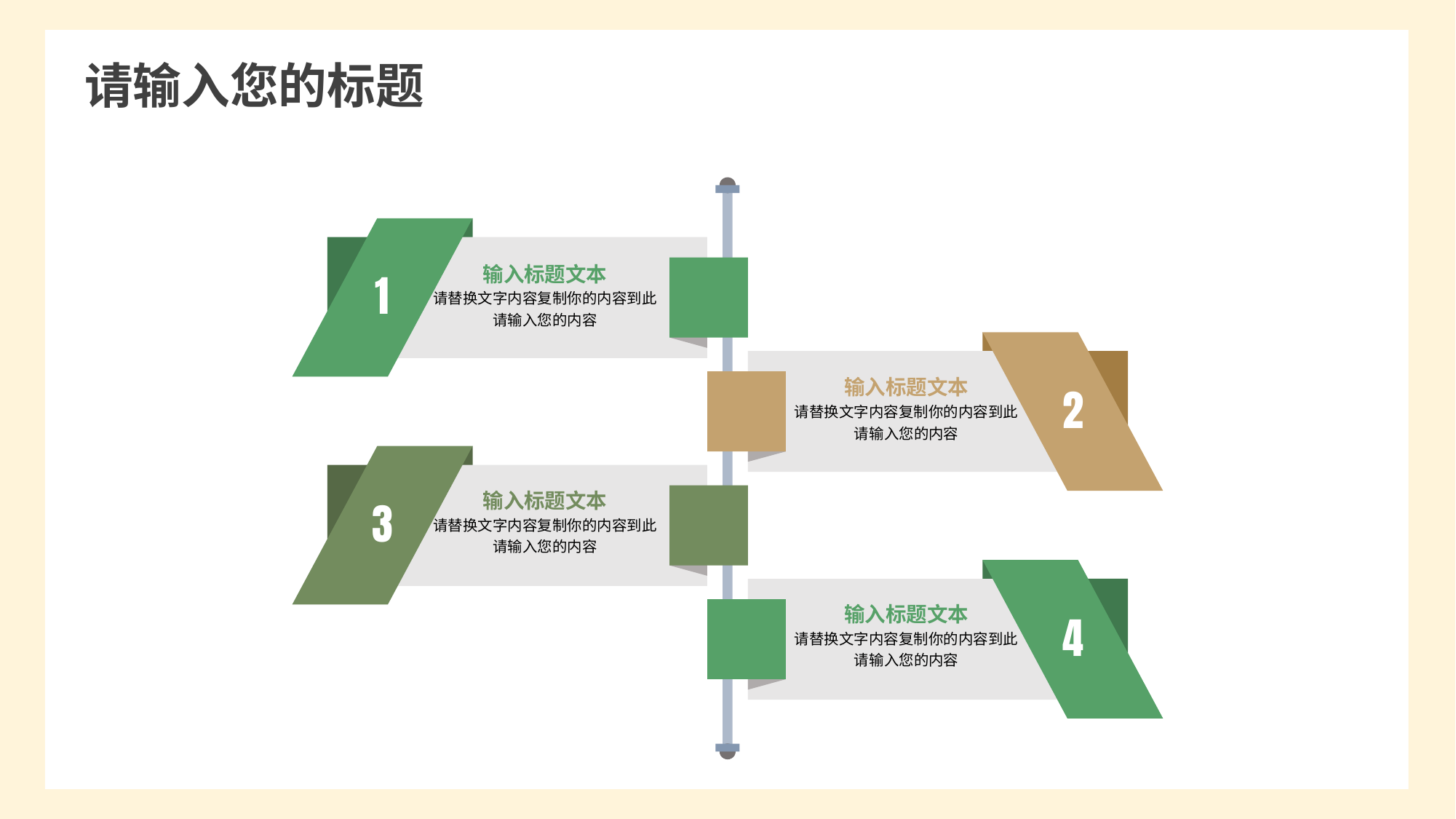

1

输入标题文本
请替换文字内容复制你的内容到此
请输入您的内容

2

输入标题文本
请替换文字内容复制你的内容到此
请输入您的内容

3

输入标题文本
请替换文字内容复制你的内容到此
请输入您的内容

4

输入标题文本
请替换文字内容复制你的内容到此
请输入您的内容